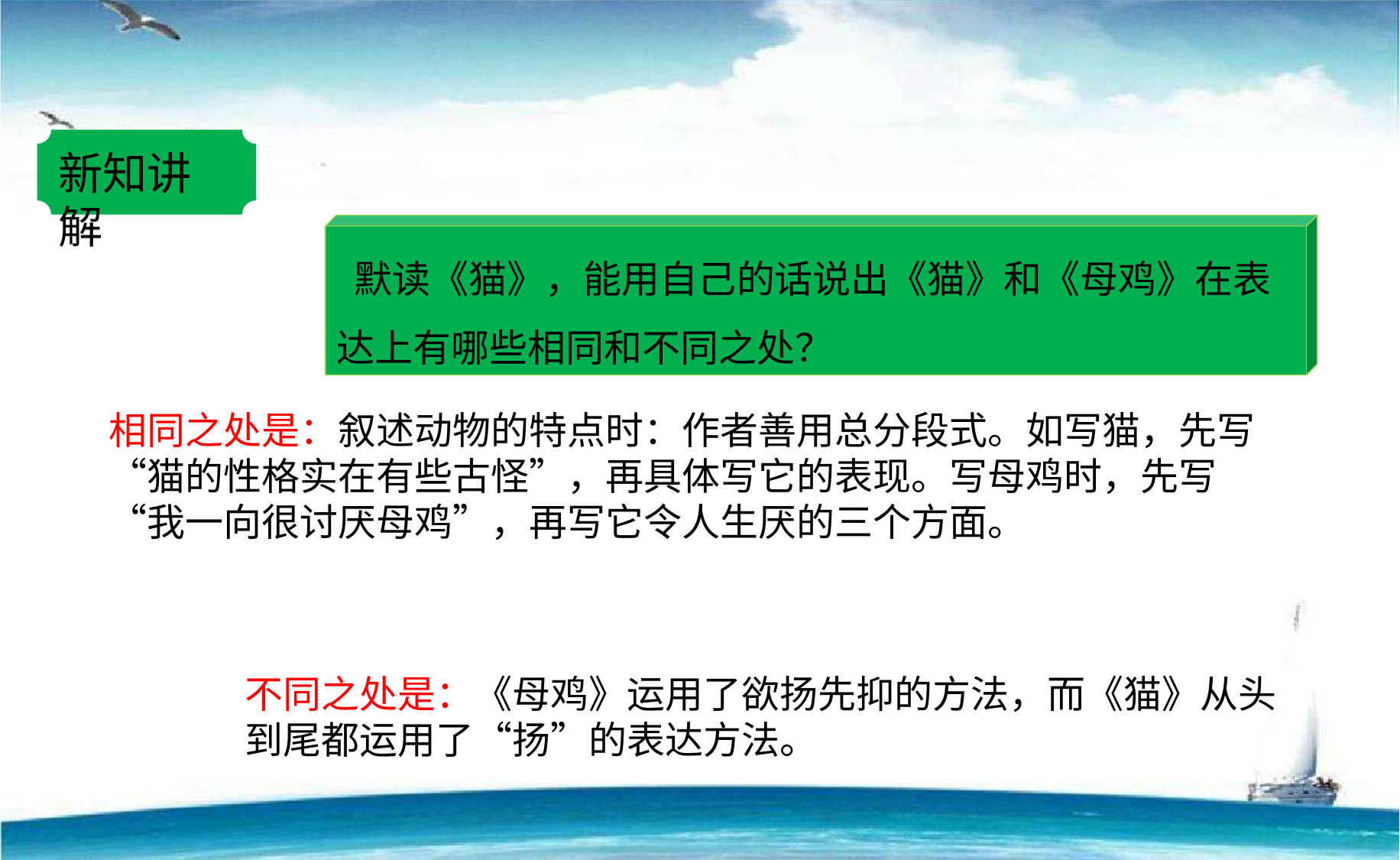

新知讲解
 默读《猫》，能用自己的话说出《猫》和《母鸡》在表达上有哪些相同和不同之处？
相同之处是：叙述动物的特点时：作者善用总分段式。如写猫，先写“猫的性格实在有些古怪”，再具体写它的表现。写母鸡时，先写“我一向很讨厌母鸡”，再写它令人生厌的三个方面。
不同之处是：《母鸡》运用了欲扬先抑的方法，而《猫》从头到尾都运用了“扬”的表达方法。